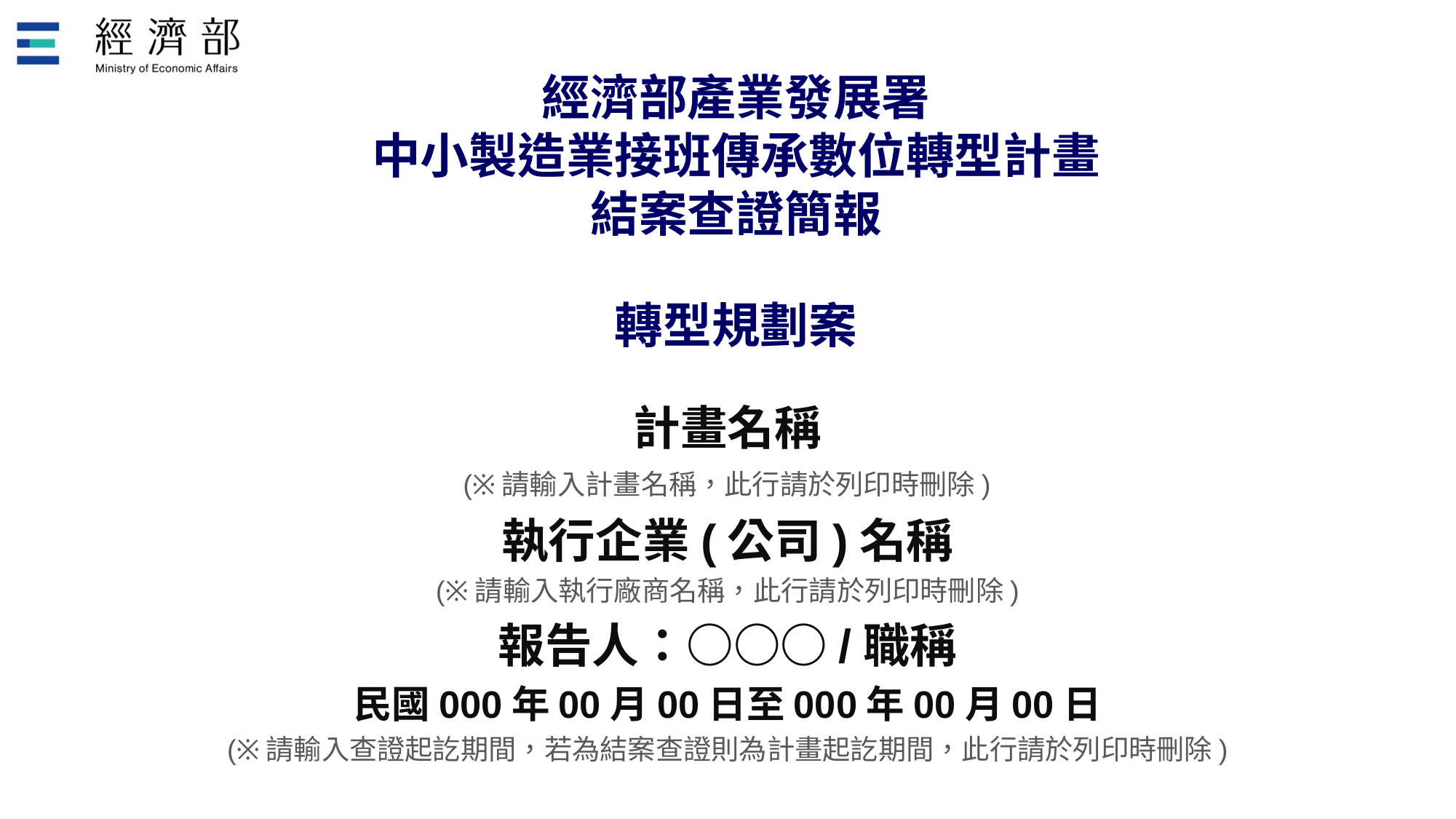

# 經濟部產業發展署 中小製造業接班傳承數位轉型計畫 結案查證簡報
轉型規劃案
計畫名稱
(※請輸入計畫名稱，此行請於列印時刪除)
執行企業(公司)名稱
(※請輸入執行廠商名稱，此行請於列印時刪除)
報告人：○○○/職稱
民國000年00月00日至000年00月00日
(※請輸入查證起訖期間，若為結案查證則為計畫起訖期間，此行請於列印時刪除)